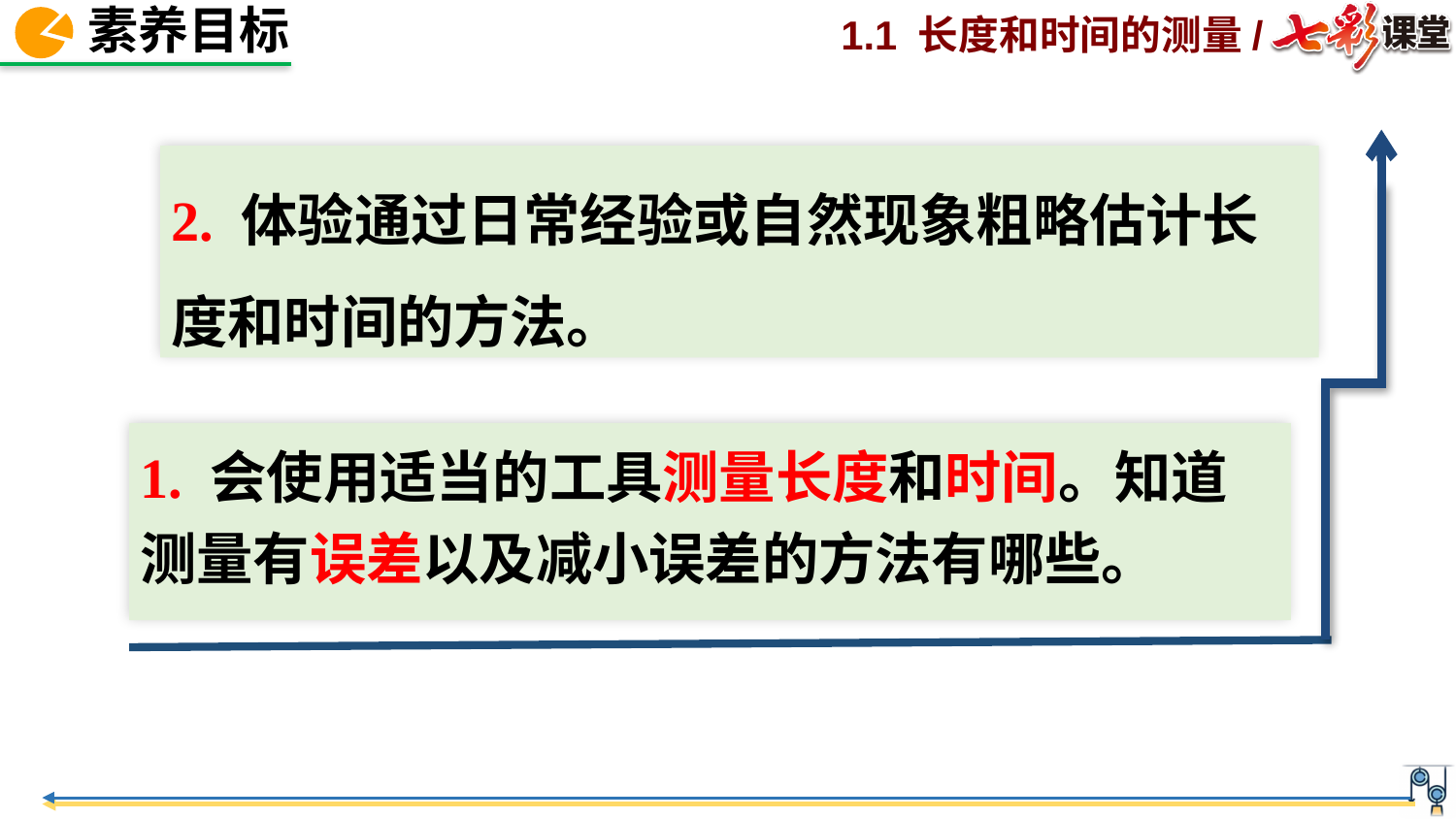

2. 体验通过日常经验或自然现象粗略估计长度和时间的方法。
1. 会使用适当的工具测量长度和时间。知道测量有误差以及减小误差的方法有哪些。